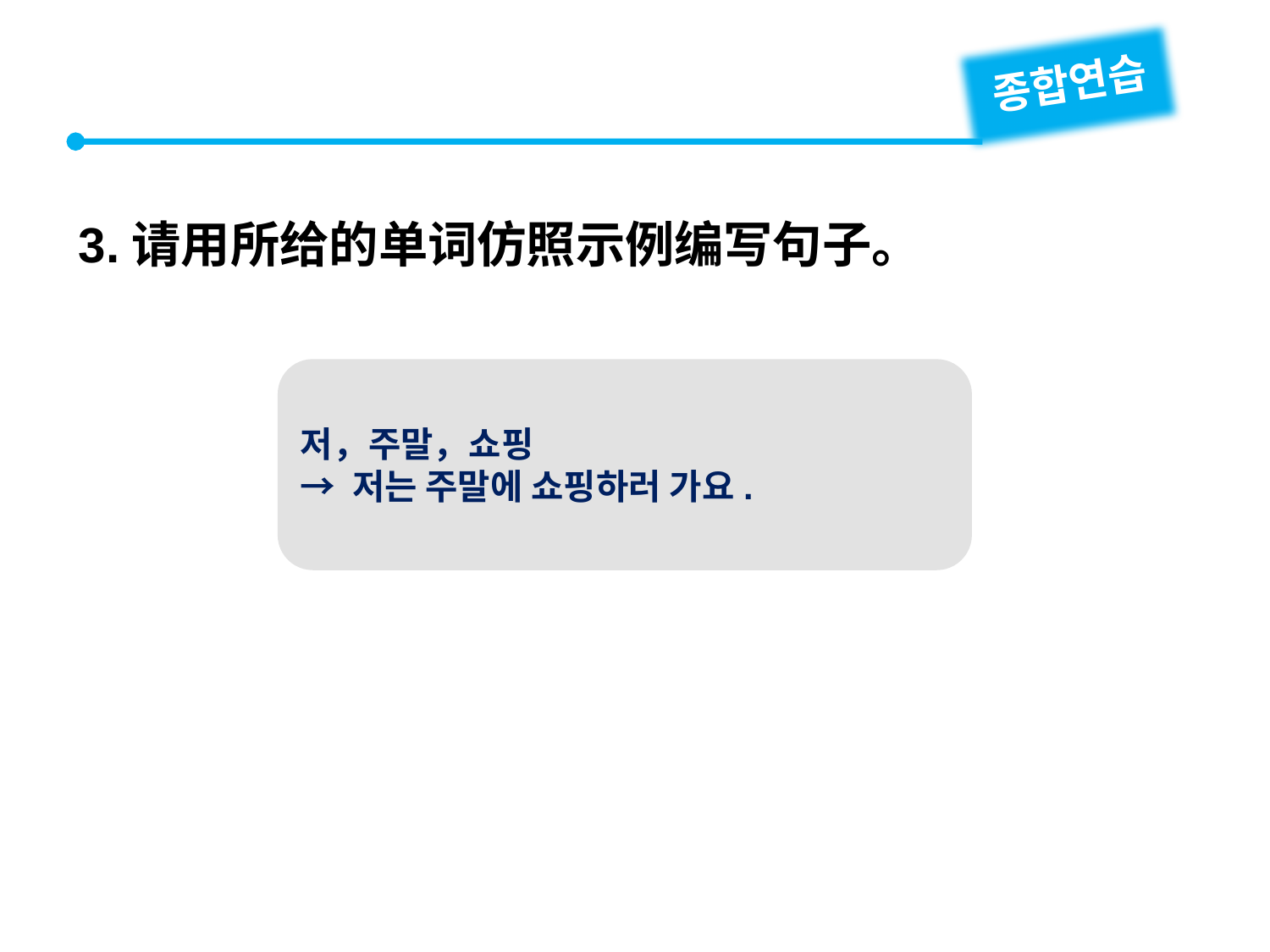

종합연습
3.请用所给的单词仿照示例编写句子。
저，주말，쇼핑
→ 저는 주말에 쇼핑하러 가요.